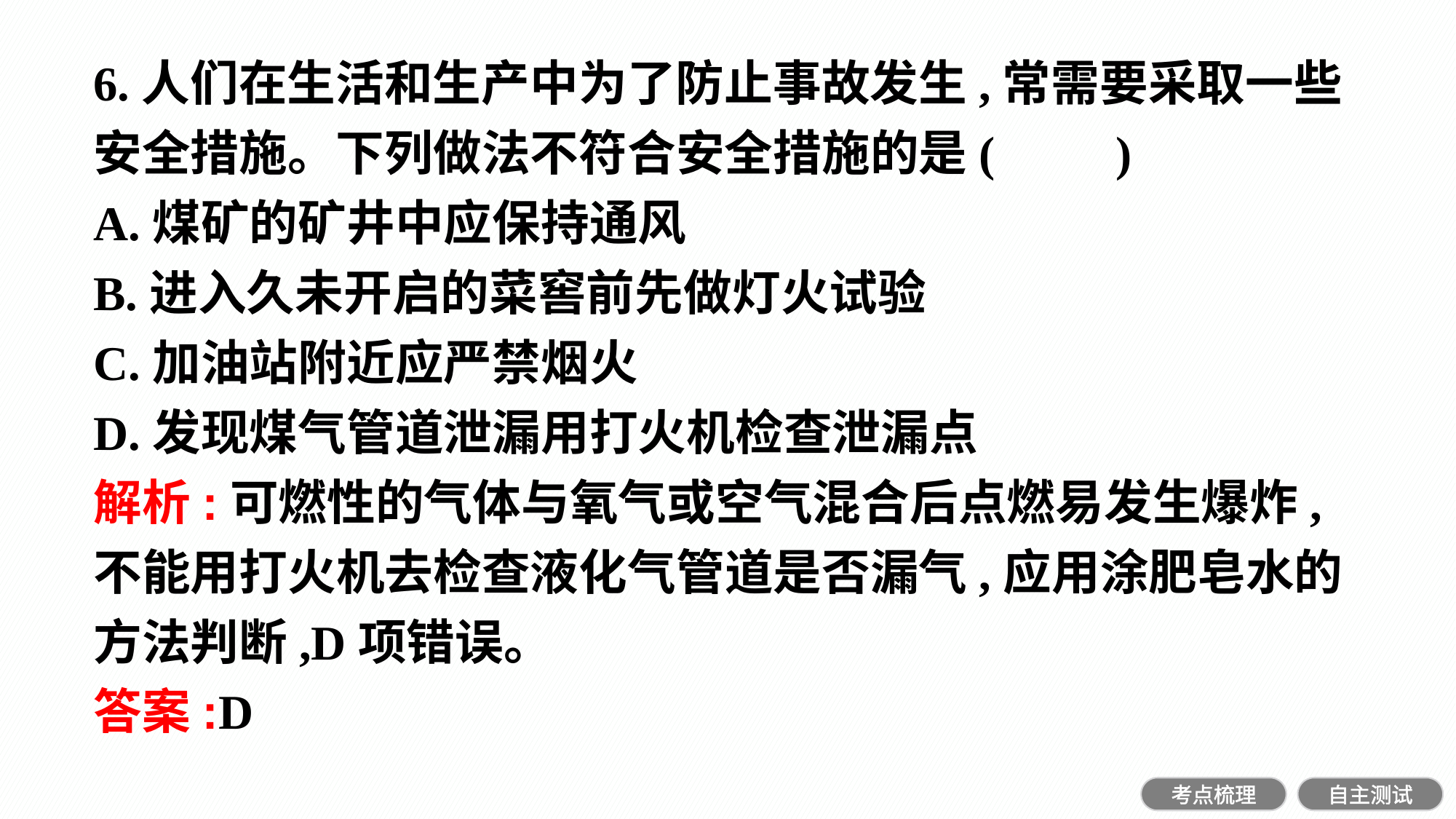

6.人们在生活和生产中为了防止事故发生,常需要采取一些安全措施。下列做法不符合安全措施的是(　　)
A.煤矿的矿井中应保持通风
B.进入久未开启的菜窖前先做灯火试验
C.加油站附近应严禁烟火
D.发现煤气管道泄漏用打火机检查泄漏点
解析:可燃性的气体与氧气或空气混合后点燃易发生爆炸,不能用打火机去检查液化气管道是否漏气,应用涂肥皂水的方法判断,D项错误。
答案:D